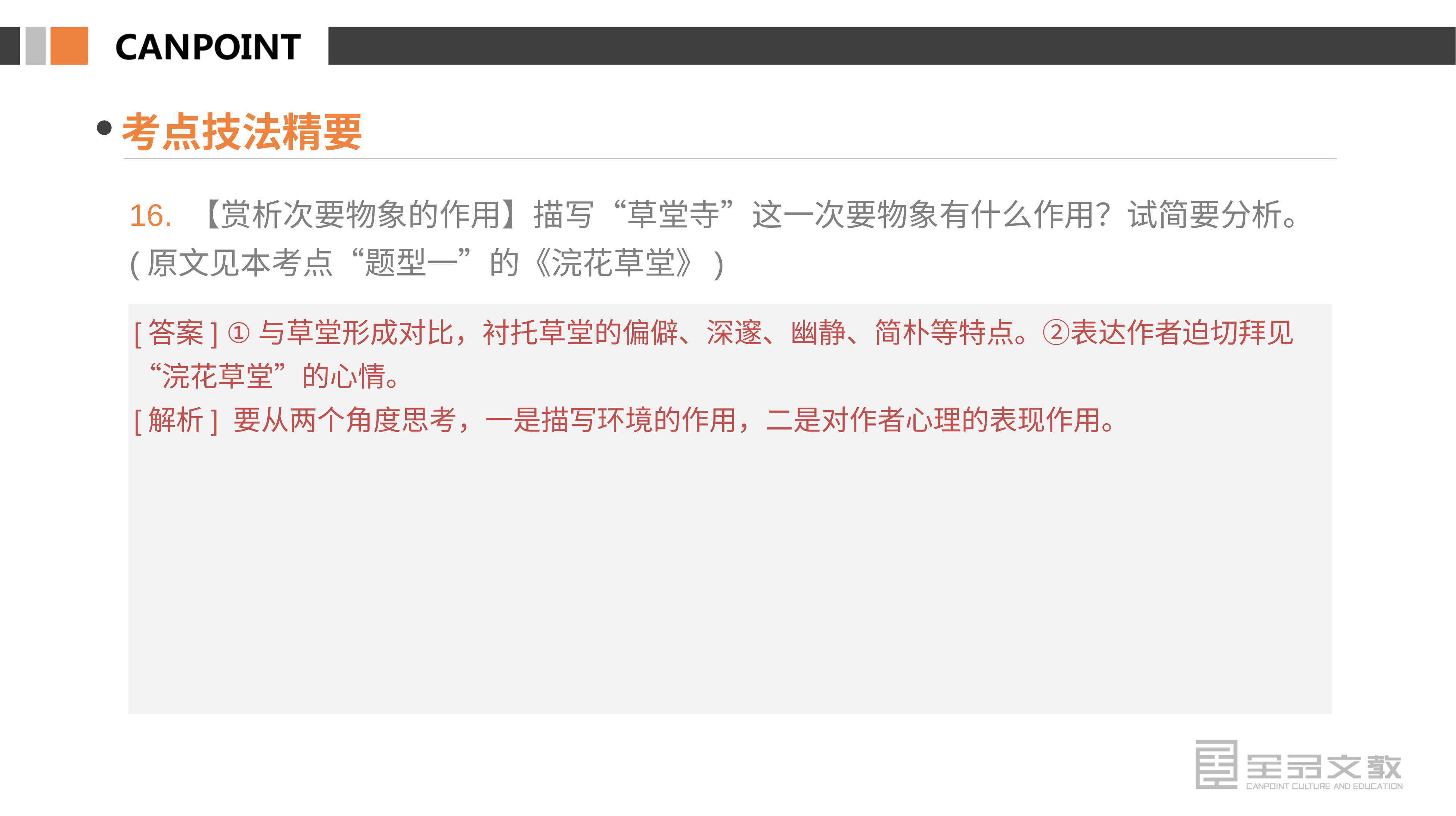

考点技法精要

16. 【赏析次要物象的作用】描写“草堂寺”这一次要物象有什么作用？试简要分析。(原文见本考点“题型一”的《浣花草堂》)
[答案] ①与草堂形成对比，衬托草堂的偏僻、深邃、幽静、简朴等特点。②表达作者迫切拜见“浣花草堂”的心情。
[解析] 要从两个角度思考，一是描写环境的作用，二是对作者心理的表现作用。